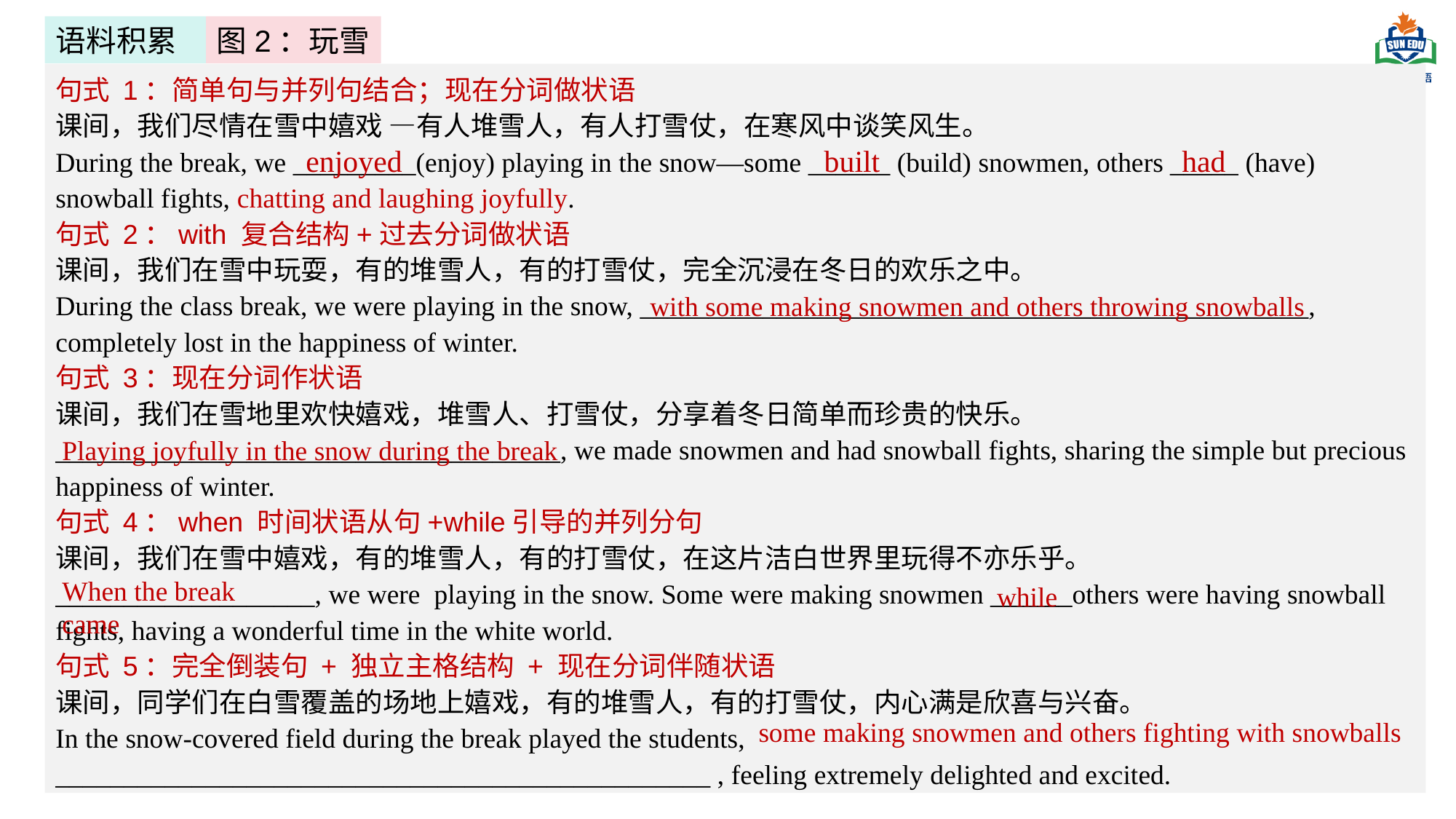

语料积累
图2：玩雪
句式 1：简单句与并列句结合；现在分词做状语
课间，我们尽情在雪中嬉戏 —有人堆雪人，有人打雪仗，在寒风中谈笑风生。
During the break, we _________(enjoy) playing in the snow—some ______ (build) snowmen, others _____ (have) snowball fights, chatting and laughing joyfully.
句式 2：with 复合结构+过去分词做状语
课间，我们在雪中玩耍，有的堆雪人，有的打雪仗，完全沉浸在冬日的欢乐之中。
During the class break, we were playing in the snow, _________________________________________________, completely lost in the happiness of winter.
句式 3：现在分词作状语
课间，我们在雪地里欢快嬉戏，堆雪人、打雪仗，分享着冬日简单而珍贵的快乐。
_____________________________________, we made snowmen and had snowball fights, sharing the simple but precious happiness of winter.
句式 4：when 时间状语从句+while引导的并列分句
课间，我们在雪中嬉戏，有的堆雪人，有的打雪仗，在这片洁白世界里玩得不亦乐乎。
___________________, we were  playing in the snow. Some were making snowmen ______others were having snowball fights, having a wonderful time in the white world.
句式 5：完全倒装句 + 独立主格结构 + 现在分词伴随状语
课间，同学们在白雪覆盖的场地上嬉戏，有的堆雪人，有的打雪仗，内心满是欣喜与兴奋。
In the snow-covered field during the break played the students, ________________________________________________ , feeling extremely delighted and excited.

enjoyed
built
had
with some making snowmen and others throwing snowballs
Playing joyfully in the snow during the break
When the break came
while
some making snowmen and others fighting with snowballs